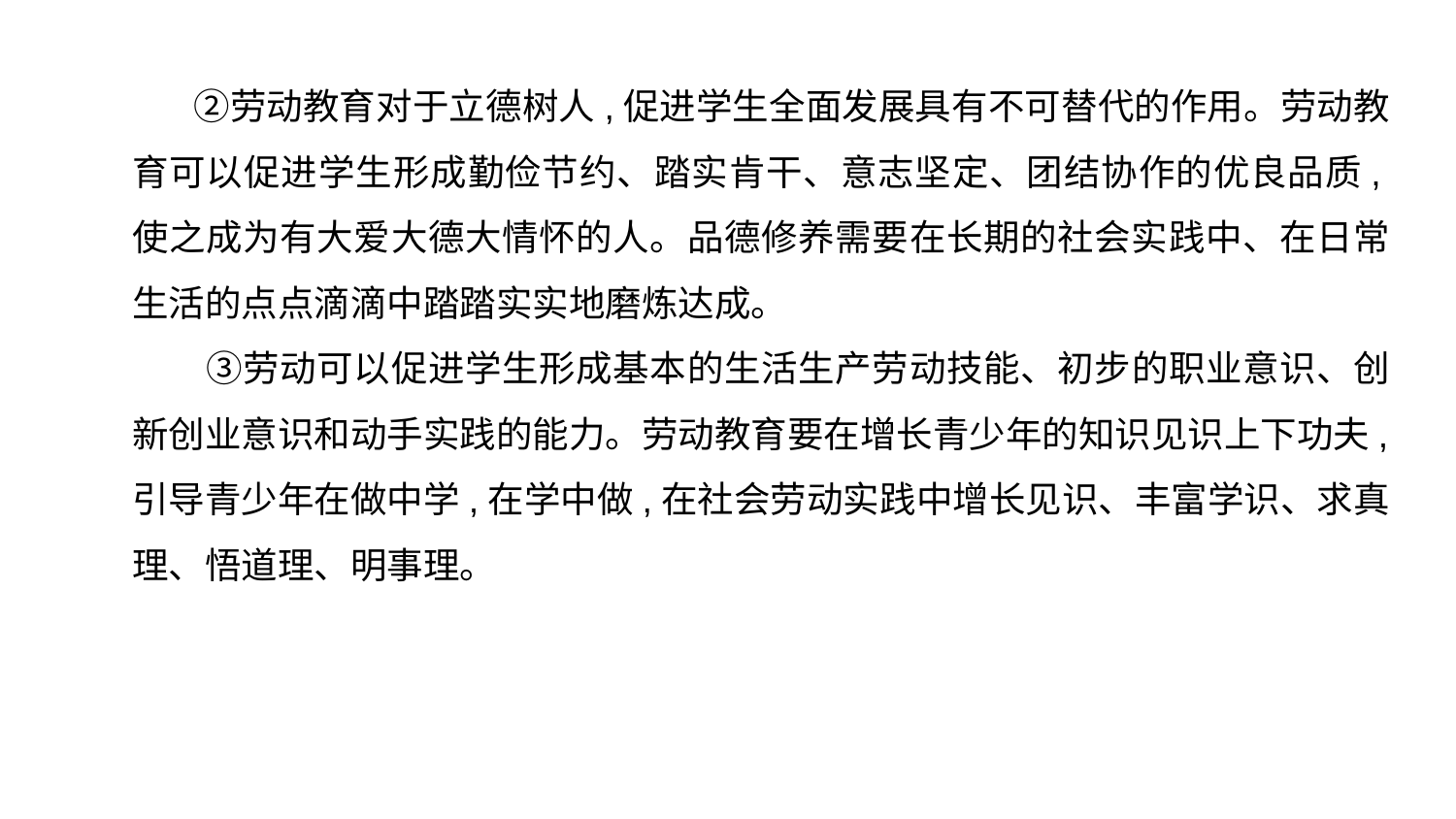

②劳动教育对于立德树人,促进学生全面发展具有不可替代的作用。劳动教育可以促进学生形成勤俭节约、踏实肯干、意志坚定、团结协作的优良品质,使之成为有大爱大德大情怀的人。品德修养需要在长期的社会实践中、在日常生活的点点滴滴中踏踏实实地磨炼达成。
　　③劳动可以促进学生形成基本的生活生产劳动技能、初步的职业意识、创新创业意识和动手实践的能力。劳动教育要在增长青少年的知识见识上下功夫,引导青少年在做中学,在学中做,在社会劳动实践中增长见识、丰富学识、求真理、悟道理、明事理。